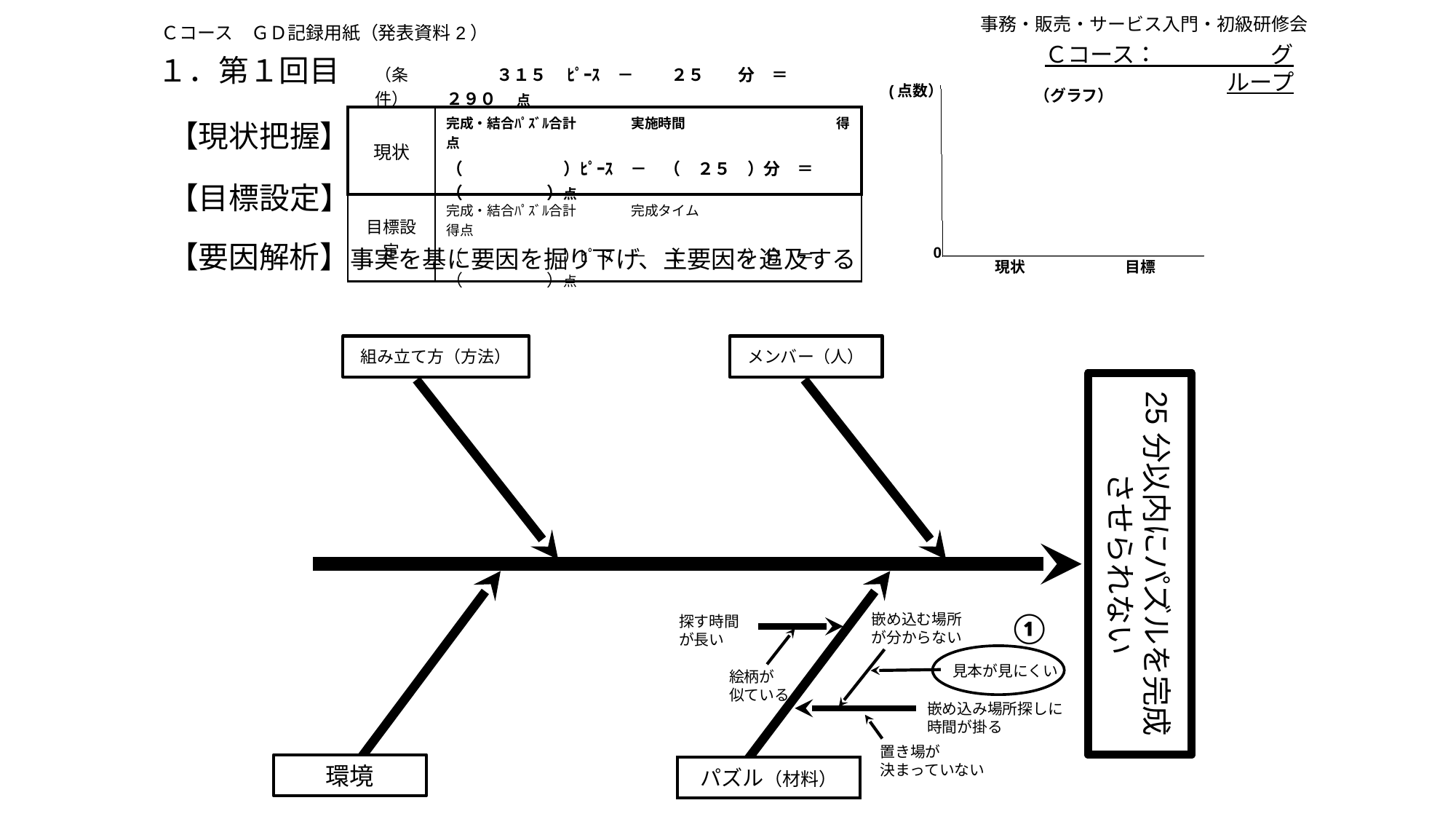

事務・販売・サービス入門・初級研修会
Ｃコース　ＧＤ記録用紙（発表資料2）
Ｃコース：　　　　　グループ
# １．第１回目
| （条件） | ３１５ 　ﾋﾟｰｽ　－　 　２５　　分　＝　　　２９０ 　点 |
| --- | --- |
| 現状 | 完成・結合ﾊﾟｽﾞﾙ合計　　　　実施時間　　　　　　　　　　　得点 （　　　　　　）ﾋﾟｰｽ　－　（　２５　）分　＝　（　　　　　）点 |
| 目標設定 | 完成・結合ﾊﾟｽﾞﾙ合計　　　　完成タイム　　　　　　　　　　　得点 （　　　　　　）ﾋﾟｰｽ　－　（　　　　）分　＝　（　　　　　）点 |
（グラフ）
(点数）

0

現状
目標
【現状把握】
【目標設定】
【要因解析】事実を基に要因を掘り下げ、主要因を追及する
組み立て方（方法）
メンバー（人）
25分以内にパズルを完成
させられない

①
嵌め込む場所
が分からない

探す時間
が長い

見本が見にくい
絵柄が
似ている
嵌め込み場所探しに
時間が掛る
置き場が
決まっていない
環境
パズル（材料）